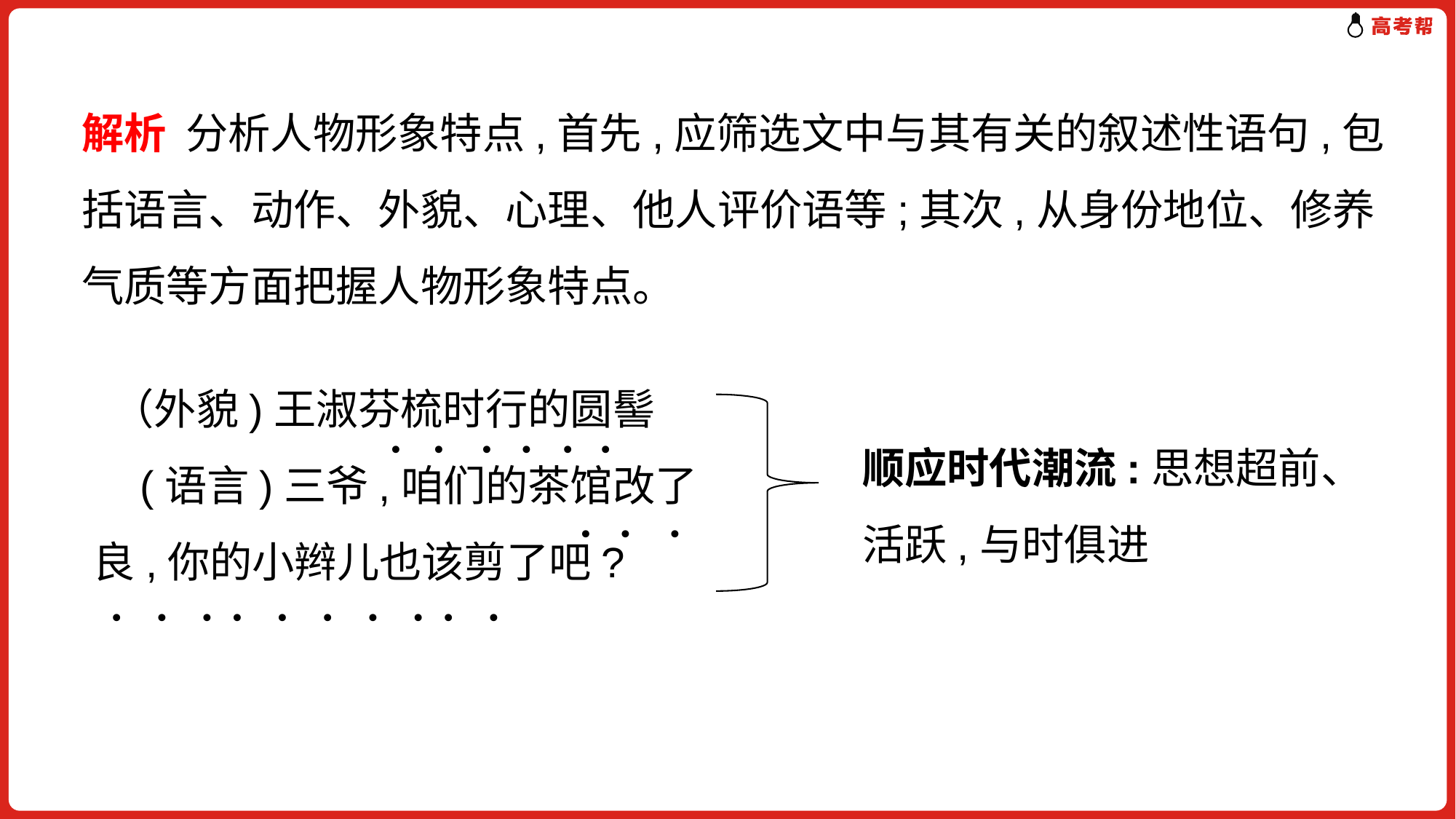

解析  分析人物形象特点,首先,应筛选文中与其有关的叙述性语句,包括语言、动作、外貌、心理、他人评价语等;其次,从身份地位、修养气质等方面把握人物形象特点。
  （外貌)王淑芬梳时行的圆髻
    (语言)三爷,咱们的茶馆改了良,你的小辫儿也该剪了吧?

.
.
.
.
.
.

顺应时代潮流:思想超前、
活跃,与时俱进
.
.
.
.  .  . .  .  .  .  . .  .